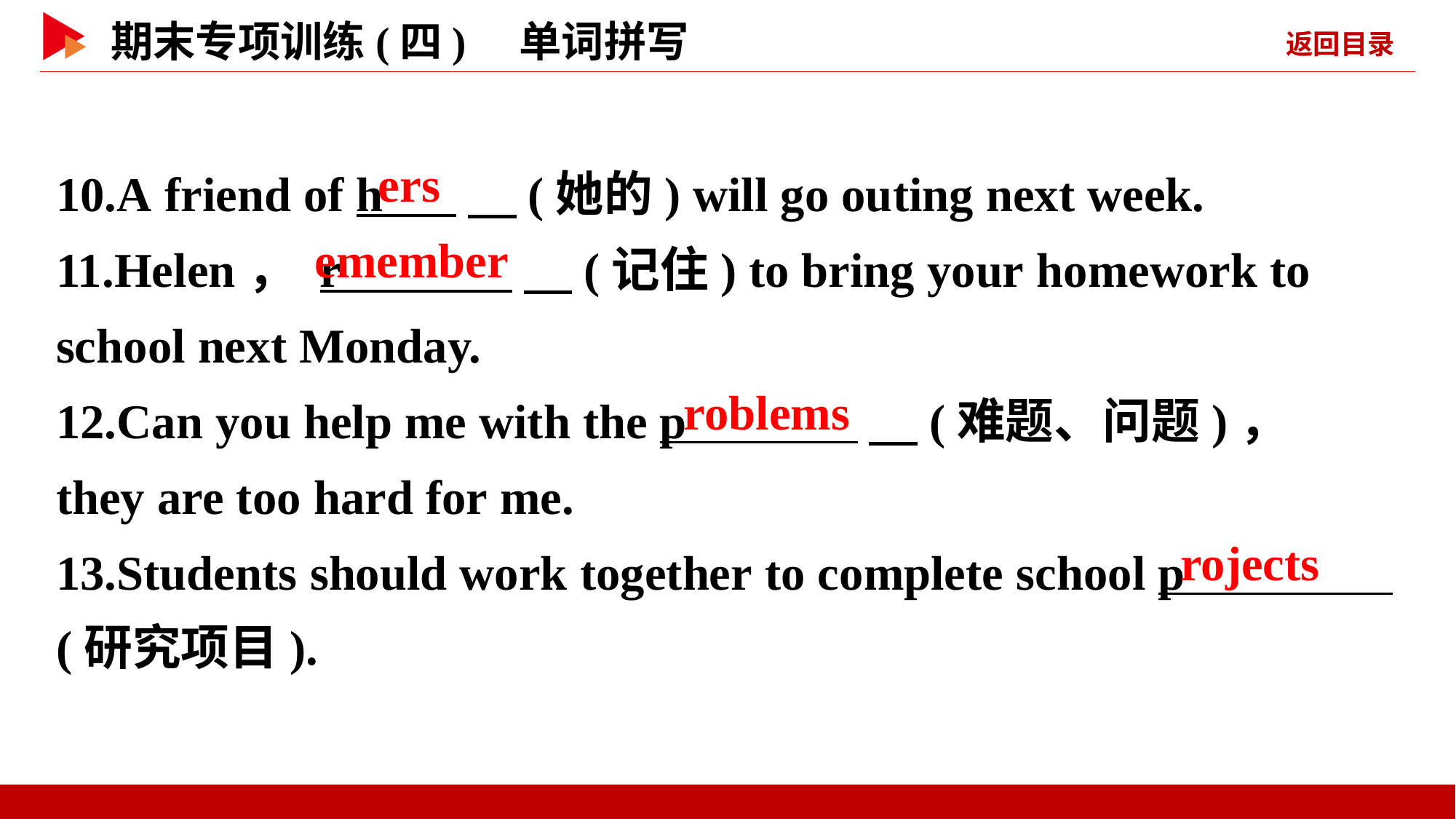

10.A friend of h      　(她的) will go outing next week.
11.Helen， r              　(记住) to bring your homework to school next Monday.
12.Can you help me with the p              　(难题、问题)， they are too hard for me.
13.Students should work together to complete school p               _
(研究项目).
ers
emember
roblems
rojects